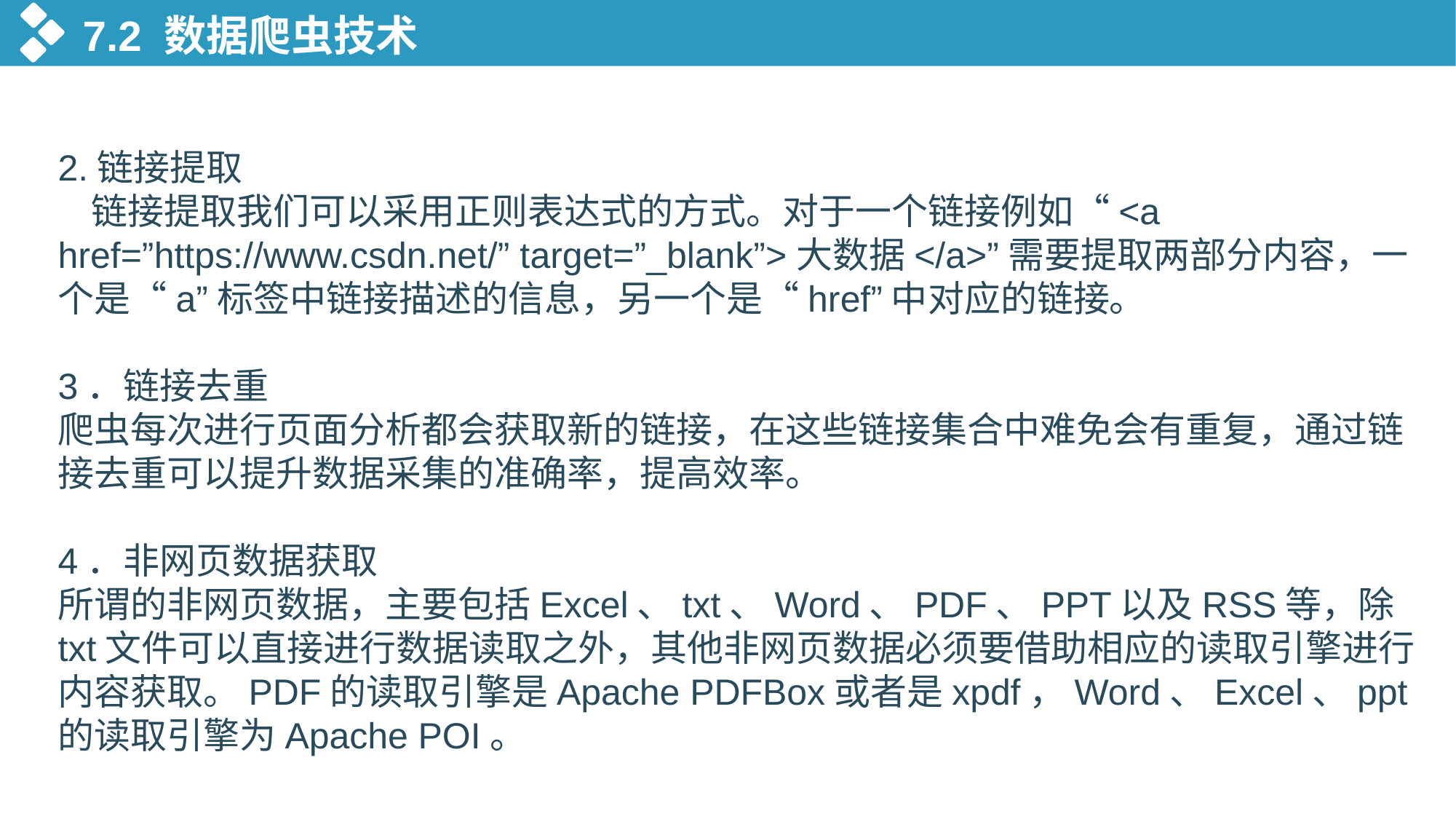

7.2 数据爬虫技术

2.链接提取
   链接提取我们可以采用正则表达式的方式。对于一个链接例如“<a href=”https://www.csdn.net/” target=”_blank”>大数据</a>”需要提取两部分内容，一个是“a”标签中链接描述的信息，另一个是“href”中对应的链接。

3．链接去重
爬虫每次进行页面分析都会获取新的链接，在这些链接集合中难免会有重复，通过链接去重可以提升数据采集的准确率，提高效率。

4．非网页数据获取
所谓的非网页数据，主要包括Excel、txt、Word、PDF、PPT以及RSS等，除txt文件可以直接进行数据读取之外，其他非网页数据必须要借助相应的读取引擎进行内容获取。PDF的读取引擎是Apache PDFBox或者是xpdf，Word、Excel、ppt的读取引擎为Apache POI。